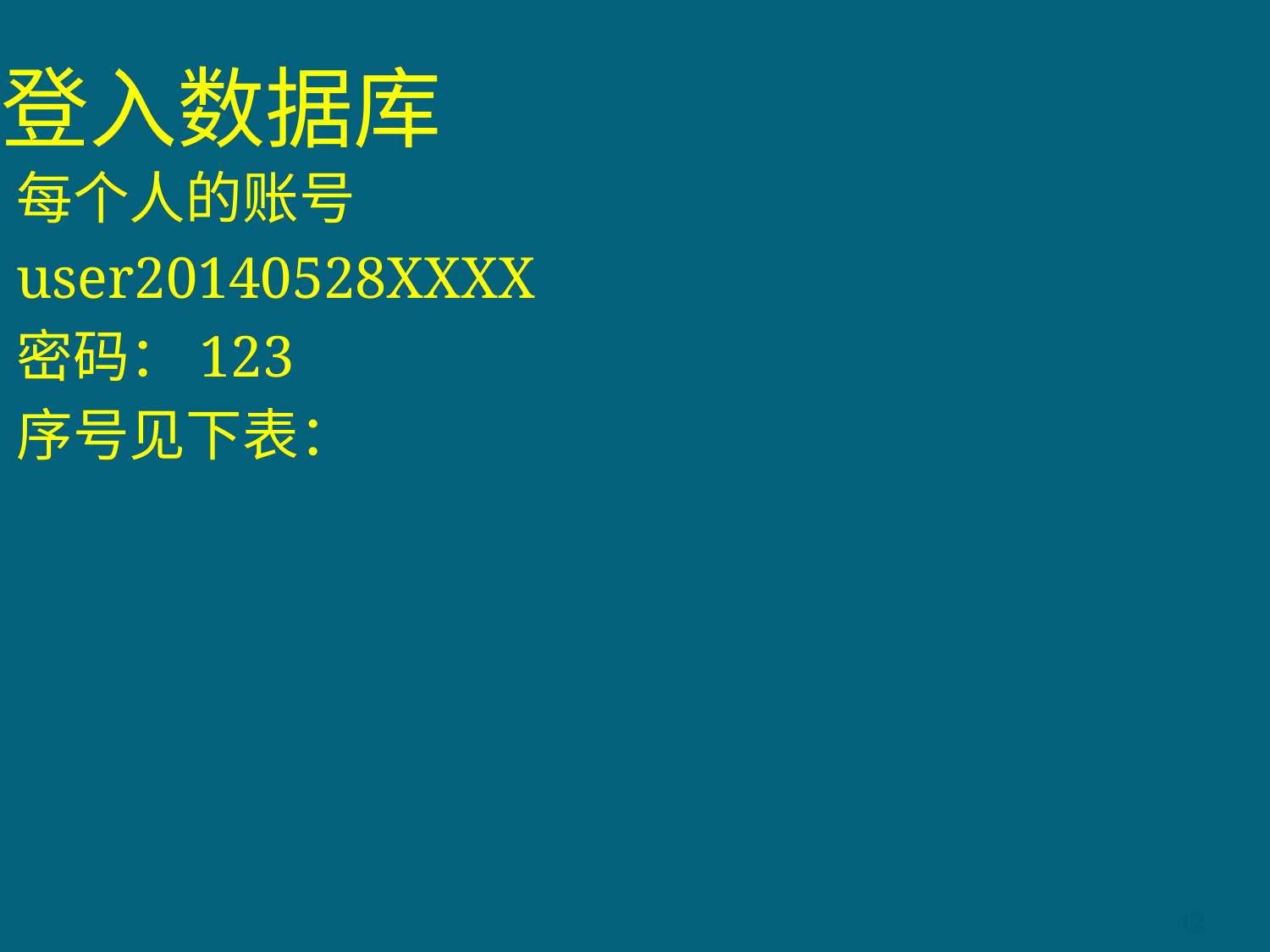

# 登入数据库
每个人的账号
user20140528XXXX
密码：123
序号见下表：
12